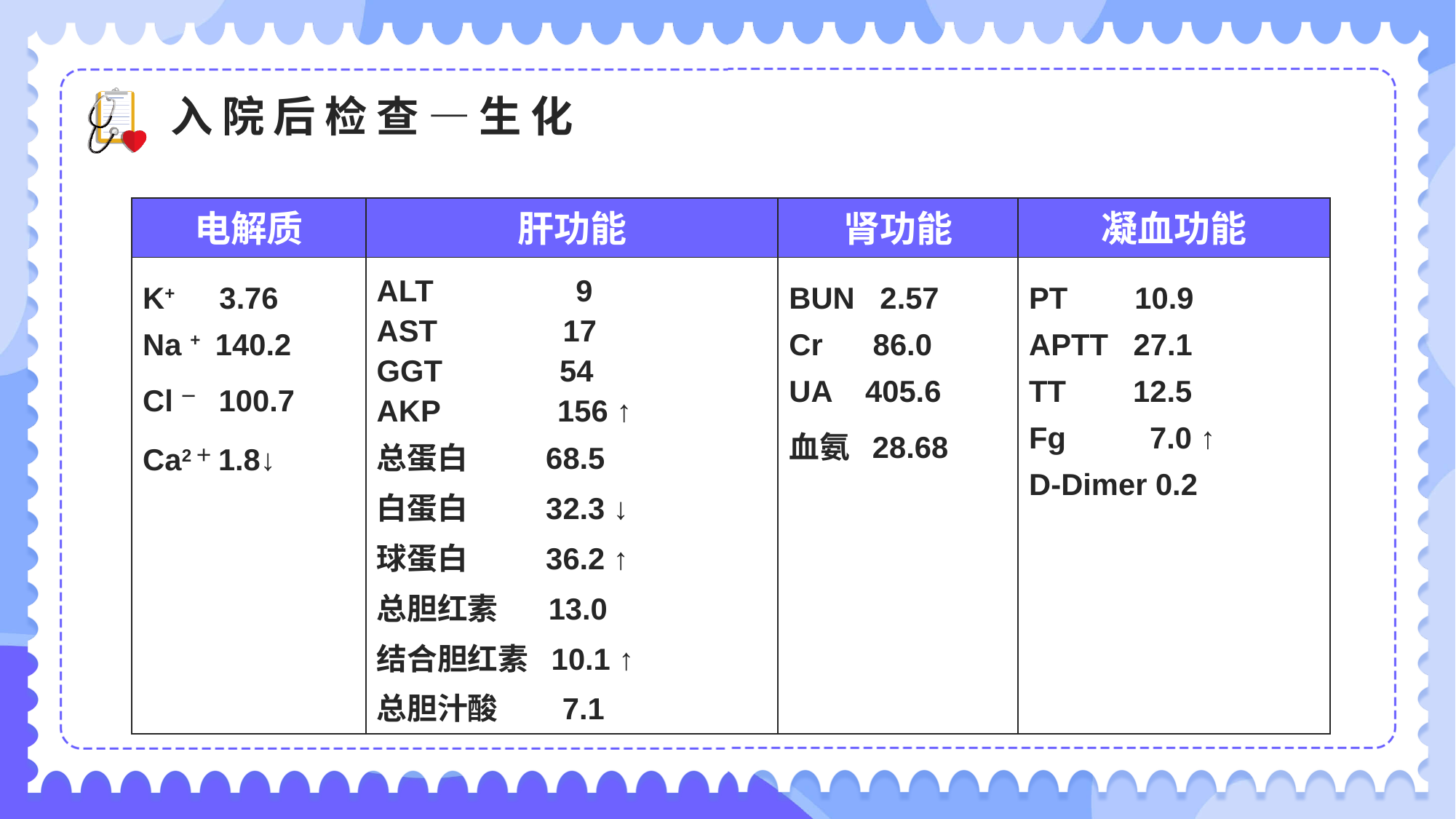

入院后检查—生化
| 电解质 | 肝功能 | 肾功能 | 凝血功能 |
| --- | --- | --- | --- |
| K+ 3.76 Na + 140.2 Cl－ 100.7 Ca2＋1.8↓ | ALT 9 AST 17 GGT 54 AKP 156 ↑ 总蛋白 68.5 白蛋白 32.3 ↓ 球蛋白 36.2 ↑ 总胆红素 13.0 结合胆红素 10.1 ↑ 总胆汁酸 7.1 | BUN 2.57 Cr 86.0 UA 405.6 血氨 28.68 | PT 10.9 APTT 27.1 TT 12.5 Fg 7.0 ↑ D-Dimer 0.2 |